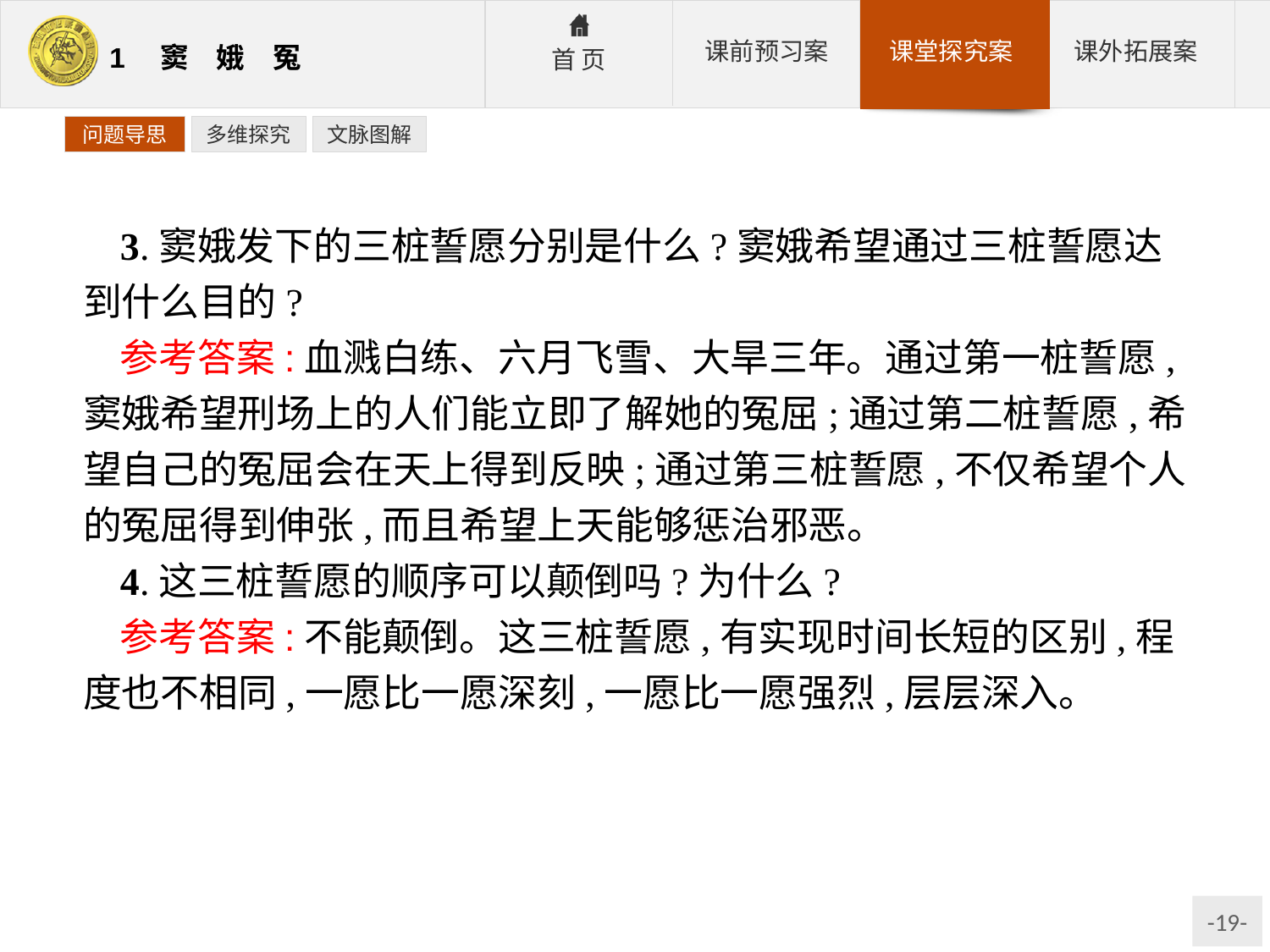

问题导思
多维探究
文脉图解
3.窦娥发下的三桩誓愿分别是什么?窦娥希望通过三桩誓愿达到什么目的?
参考答案:血溅白练、六月飞雪、大旱三年。通过第一桩誓愿,窦娥希望刑场上的人们能立即了解她的冤屈;通过第二桩誓愿,希望自己的冤屈会在天上得到反映;通过第三桩誓愿,不仅希望个人的冤屈得到伸张,而且希望上天能够惩治邪恶。
4.这三桩誓愿的顺序可以颠倒吗?为什么?
参考答案:不能颠倒。这三桩誓愿,有实现时间长短的区别,程度也不相同,一愿比一愿深刻,一愿比一愿强烈,层层深入。